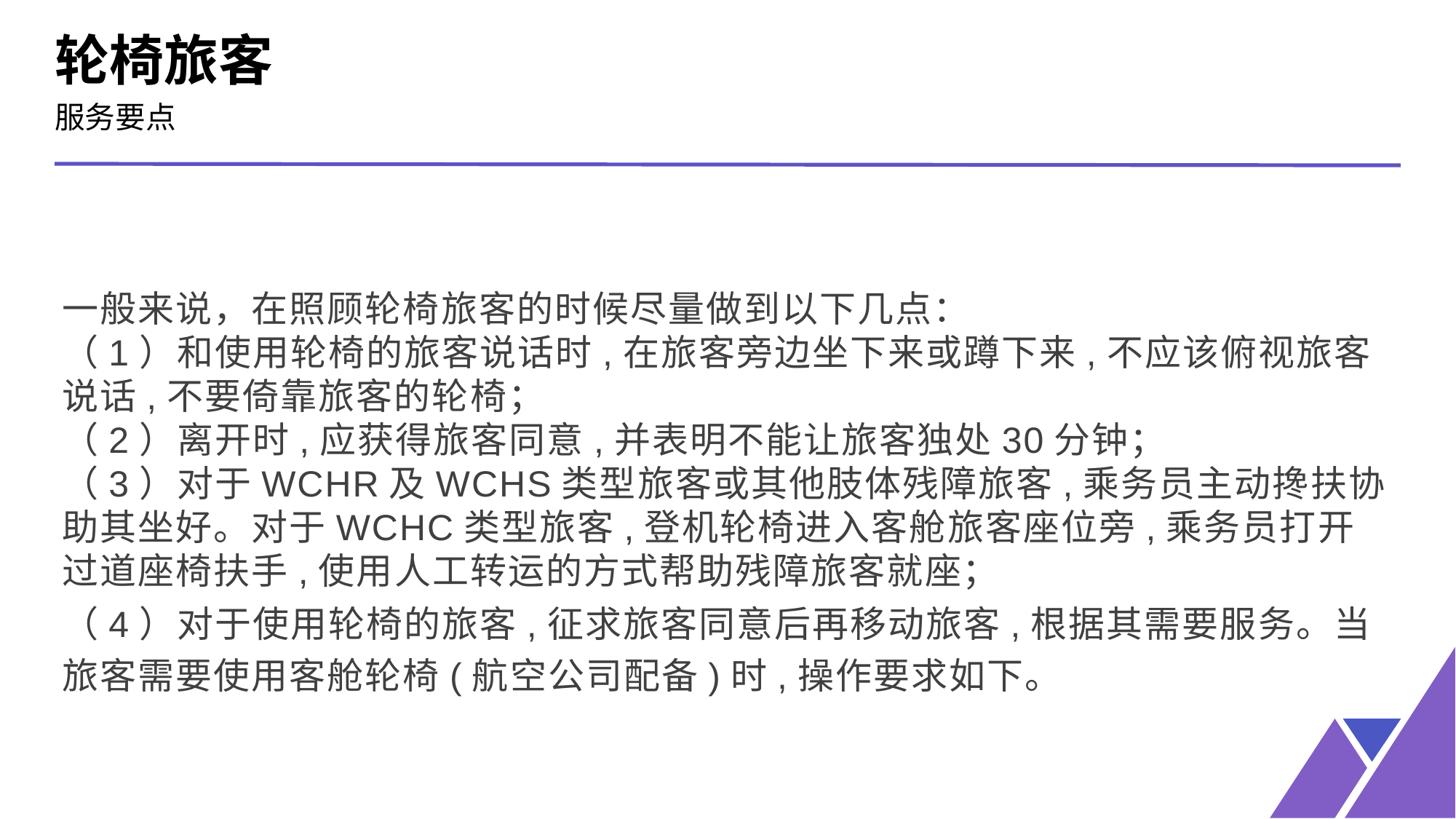

轮椅旅客
服务要点
一般来说，在照顾轮椅旅客的时候尽量做到以下几点：
（1）和使用轮椅的旅客说话时,在旅客旁边坐下来或蹲下来,不应该俯视旅客说话,不要倚靠旅客的轮椅；
（2）离开时,应获得旅客同意,并表明不能让旅客独处30分钟；
（3）对于WCHR及WCHS类型旅客或其他肢体残障旅客,乘务员主动搀扶协助其坐好。对于WCHC类型旅客,登机轮椅进入客舱旅客座位旁,乘务员打开过道座椅扶手,使用人工转运的方式帮助残障旅客就座；
（4）对于使用轮椅的旅客,征求旅客同意后再移动旅客,根据其需要服务。当旅客需要使用客舱轮椅(航空公司配备)时,操作要求如下。